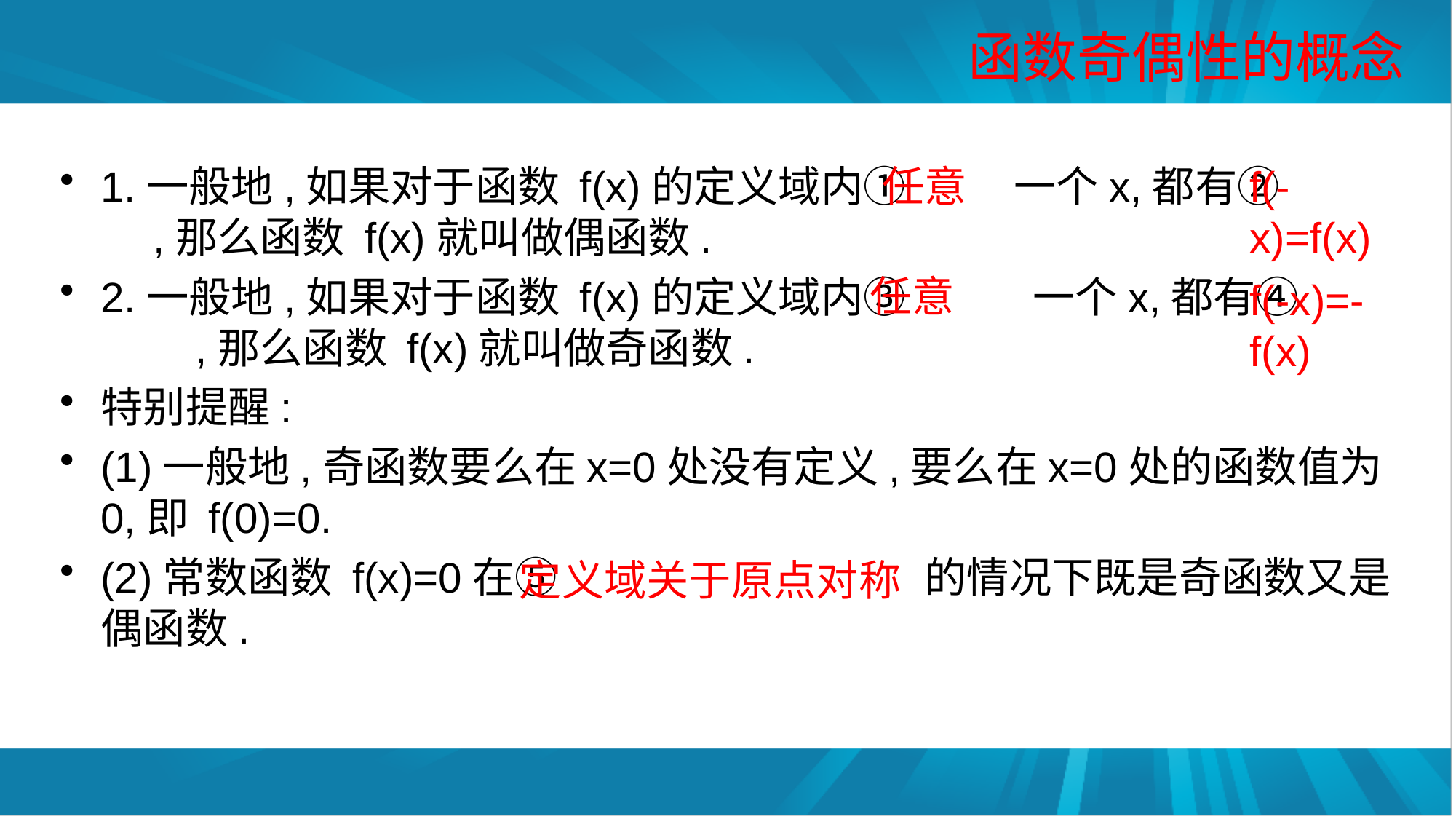

# 函数奇偶性的概念
1.一般地,如果对于函数 f(x)的定义域内①　       一个x,都有②　   　　,那么函数 f(x)就叫做偶函数.
2.一般地,如果对于函数 f(x)的定义域内③　　　一个x,都有④　   　　,那么函数 f(x)就叫做奇函数.
特别提醒:
(1)一般地,奇函数要么在x=0处没有定义,要么在x=0处的函数值为0,即 f(0)=0.
(2)常数函数 f(x)=0在⑤　　　　　　　　   的情况下既是奇函数又是偶函数.
任意
f(-x)=f(x)
任意
f(-x)=-f(x)
定义域关于原点对称